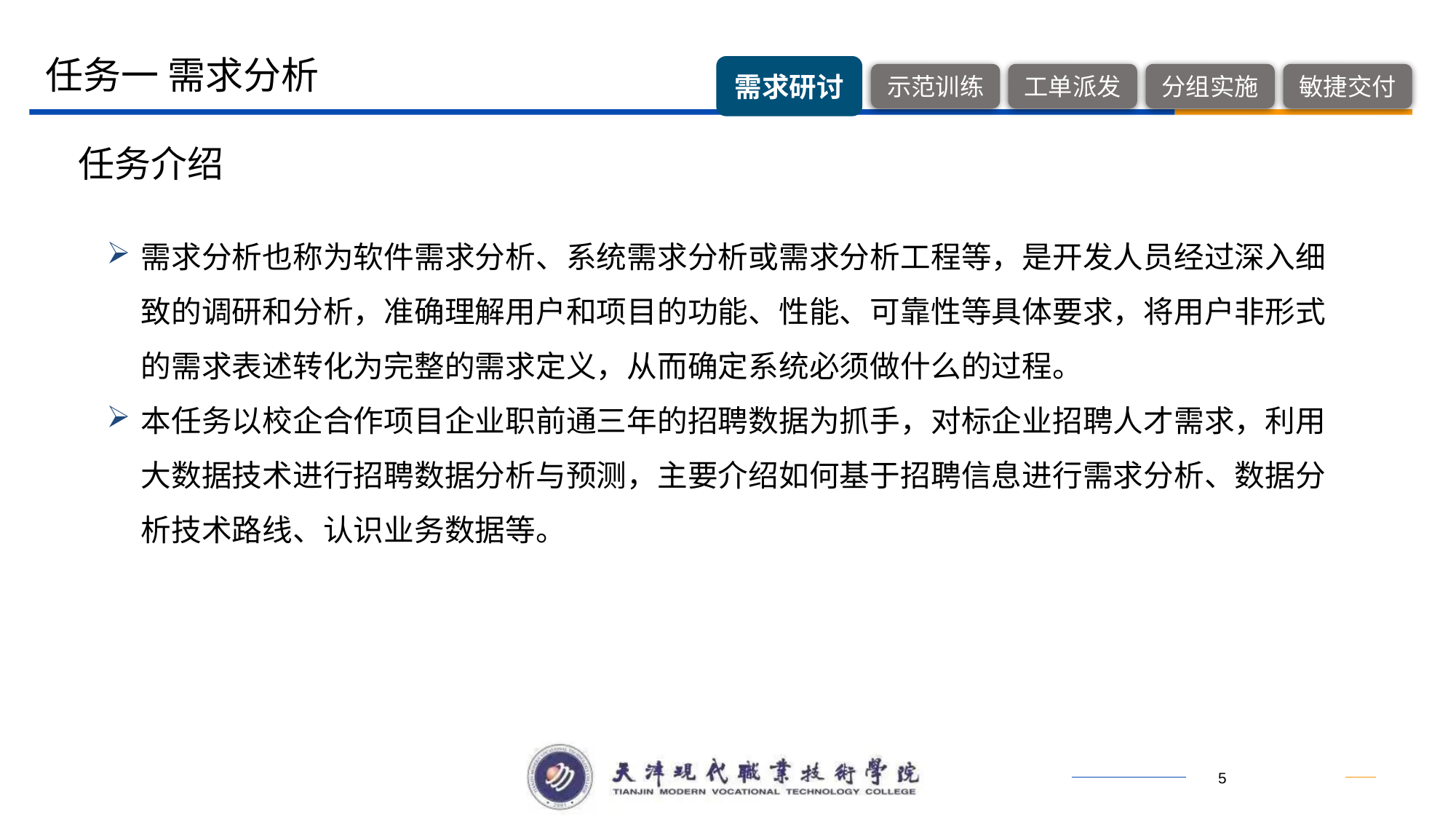

任务一 需求分析

任务介绍
需求分析也称为软件需求分析、系统需求分析或需求分析工程等，是开发人员经过深入细致的调研和分析，准确理解用户和项目的功能、性能、可靠性等具体要求，将用户非形式的需求表述转化为完整的需求定义，从而确定系统必须做什么的过程。
本任务以校企合作项目企业职前通三年的招聘数据为抓手，对标企业招聘人才需求，利用大数据技术进行招聘数据分析与预测，主要介绍如何基于招聘信息进行需求分析、数据分析技术路线、认识业务数据等。